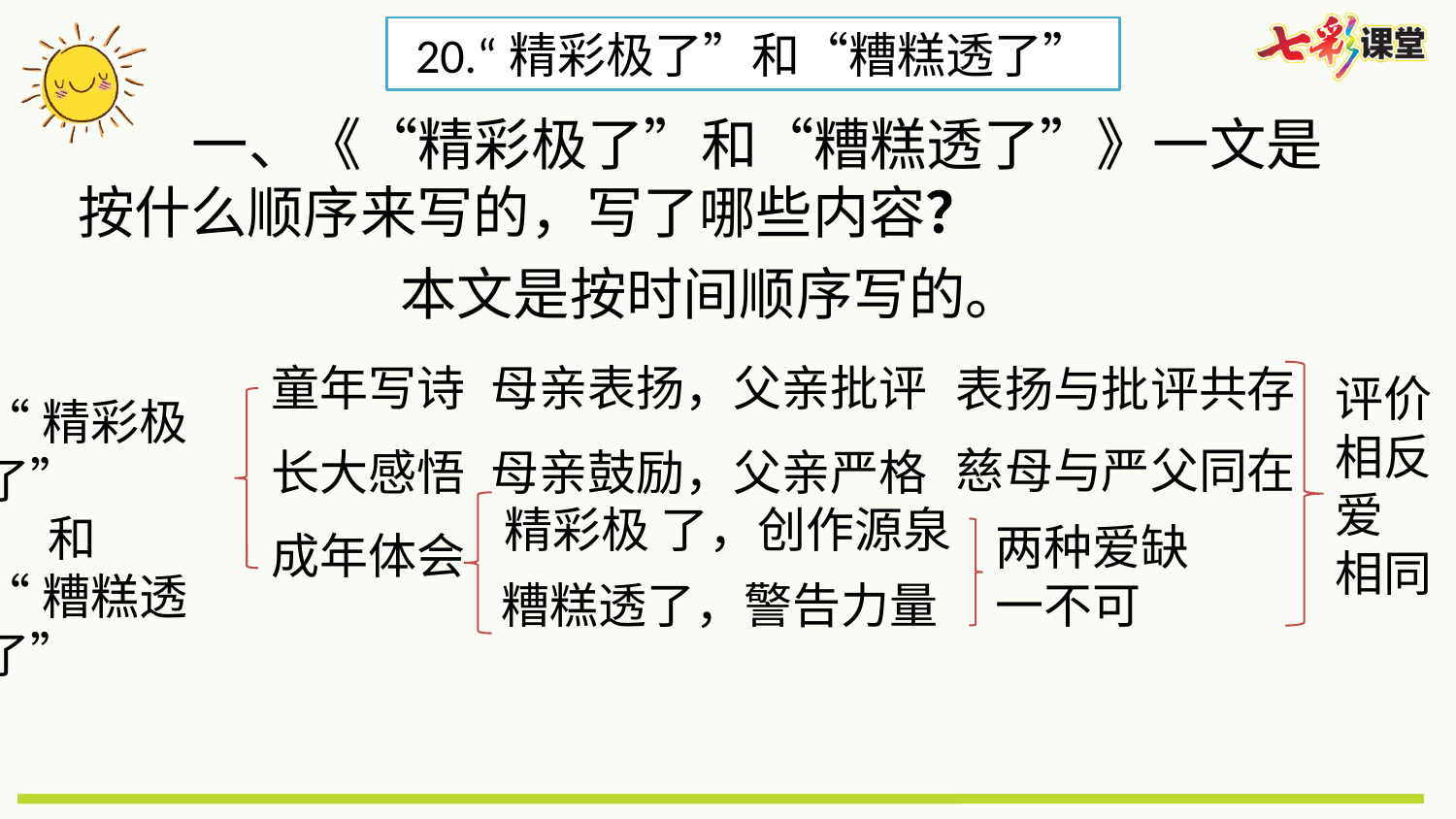

20.“精彩极了”和“糟糕透了”
        一、《“精彩极了”和“糟糕透了”》一文是按什么顺序来写的，写了哪些内容？
本文是按时间顺序写的。
童年写诗
母亲表扬，父亲批评
表扬与批评共存

评价
相反
爱
相同
“精彩极了”
     和
“糟糕透了”

慈母与严父同在
长大感悟
母亲鼓励，父亲严格
精彩极 了，创作源泉

两种爱缺
一不可
成年体会

糟糕透了，警告力量